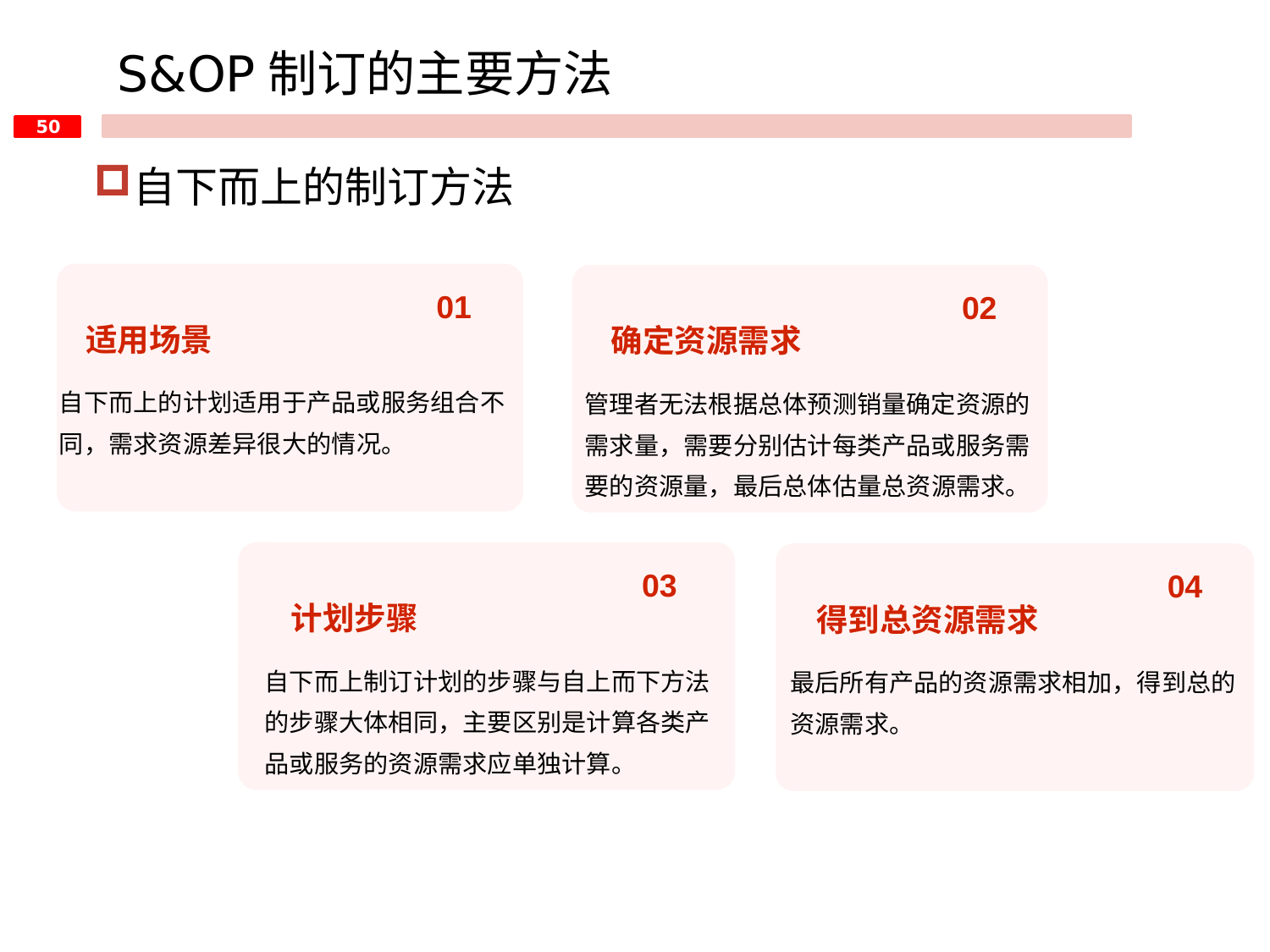

S&OP制订的主要方法
50
自下而上的制订方法

01
02
适用场景
确定资源需求
自下而上的计划适用于产品或服务组合不同，需求资源差异很大的情况。
管理者无法根据总体预测销量确定资源的需求量，需要分别估计每类产品或服务需要的资源量，最后总体估量总资源需求。

03
04
计划步骤
得到总资源需求
自下而上制订计划的步骤与自上而下方法的步骤大体相同，主要区别是计算各类产品或服务的资源需求应单独计算。
最后所有产品的资源需求相加，得到总的资源需求。